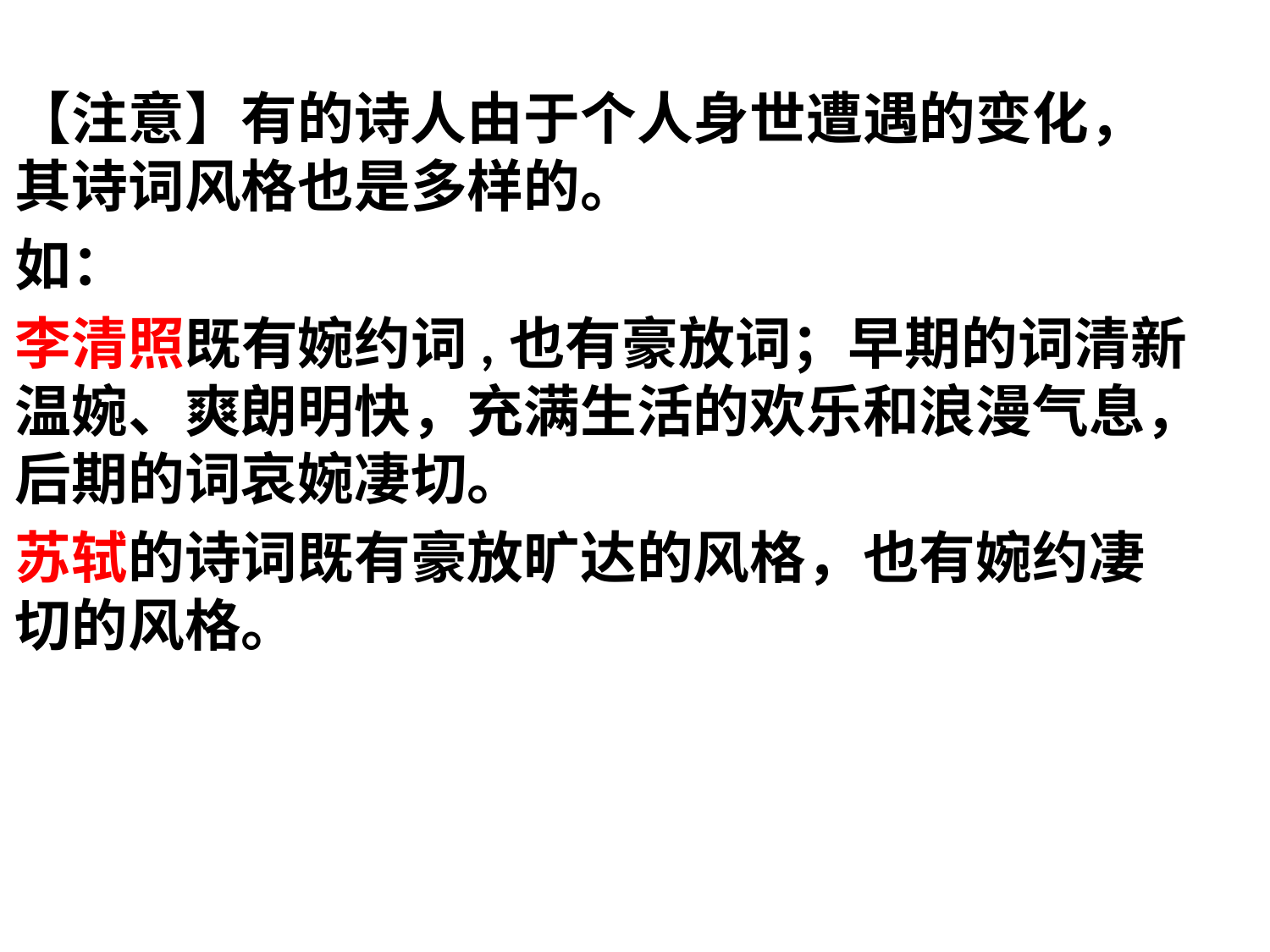

【注意】有的诗人由于个人身世遭遇的变化，其诗词风格也是多样的。
如：
李清照既有婉约词,也有豪放词；早期的词清新温婉、爽朗明快，充满生活的欢乐和浪漫气息，后期的词哀婉凄切。
苏轼的诗词既有豪放旷达的风格，也有婉约凄切的风格。